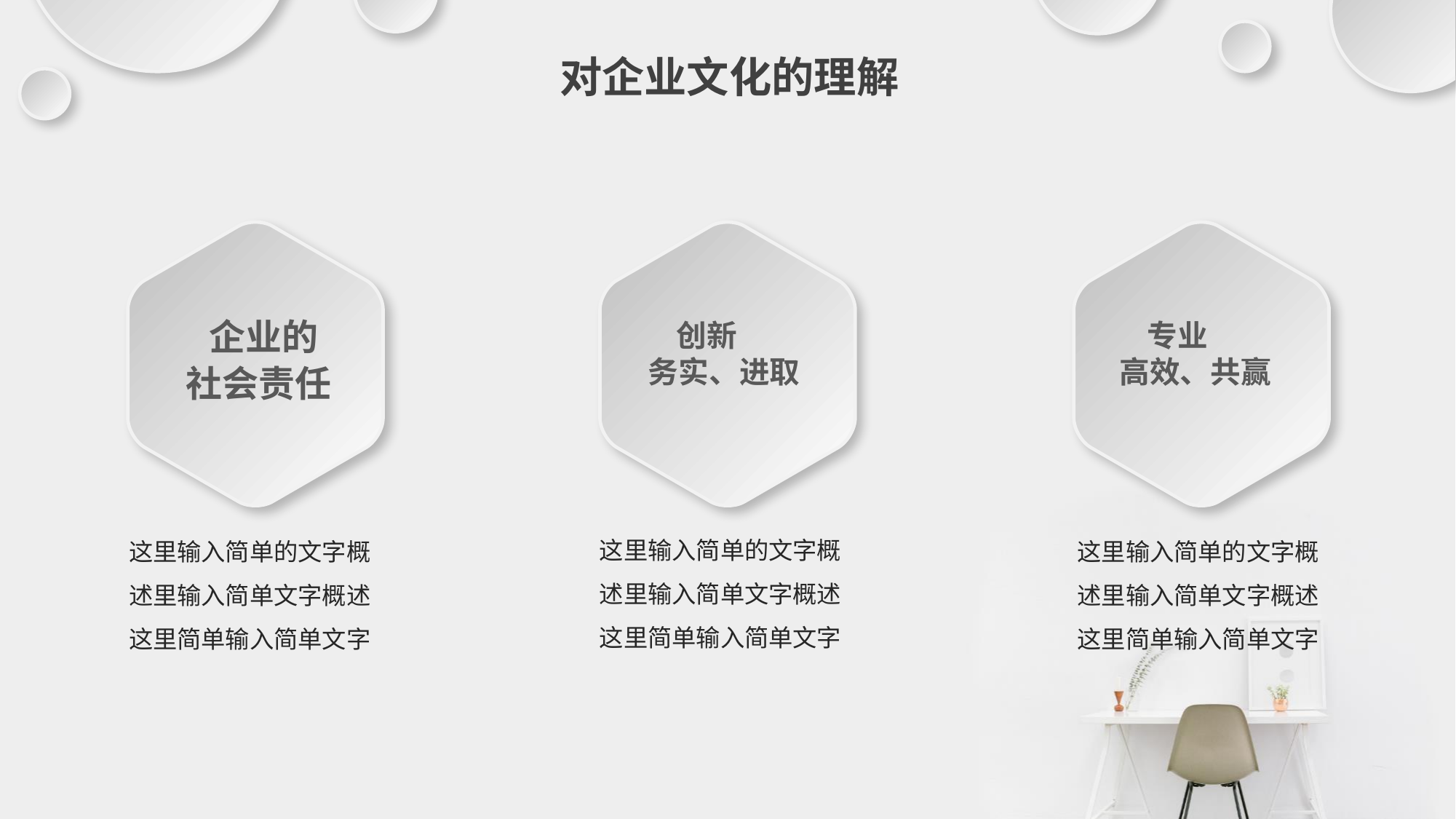

对企业文化的理解

 企业的
社会责任
   创新
务实、进取
   专业
高效、共赢
这里输入简单的文字概述里输入简单文字概述这里简单输入简单文字
这里输入简单的文字概述里输入简单文字概述这里简单输入简单文字
这里输入简单的文字概述里输入简单文字概述这里简单输入简单文字